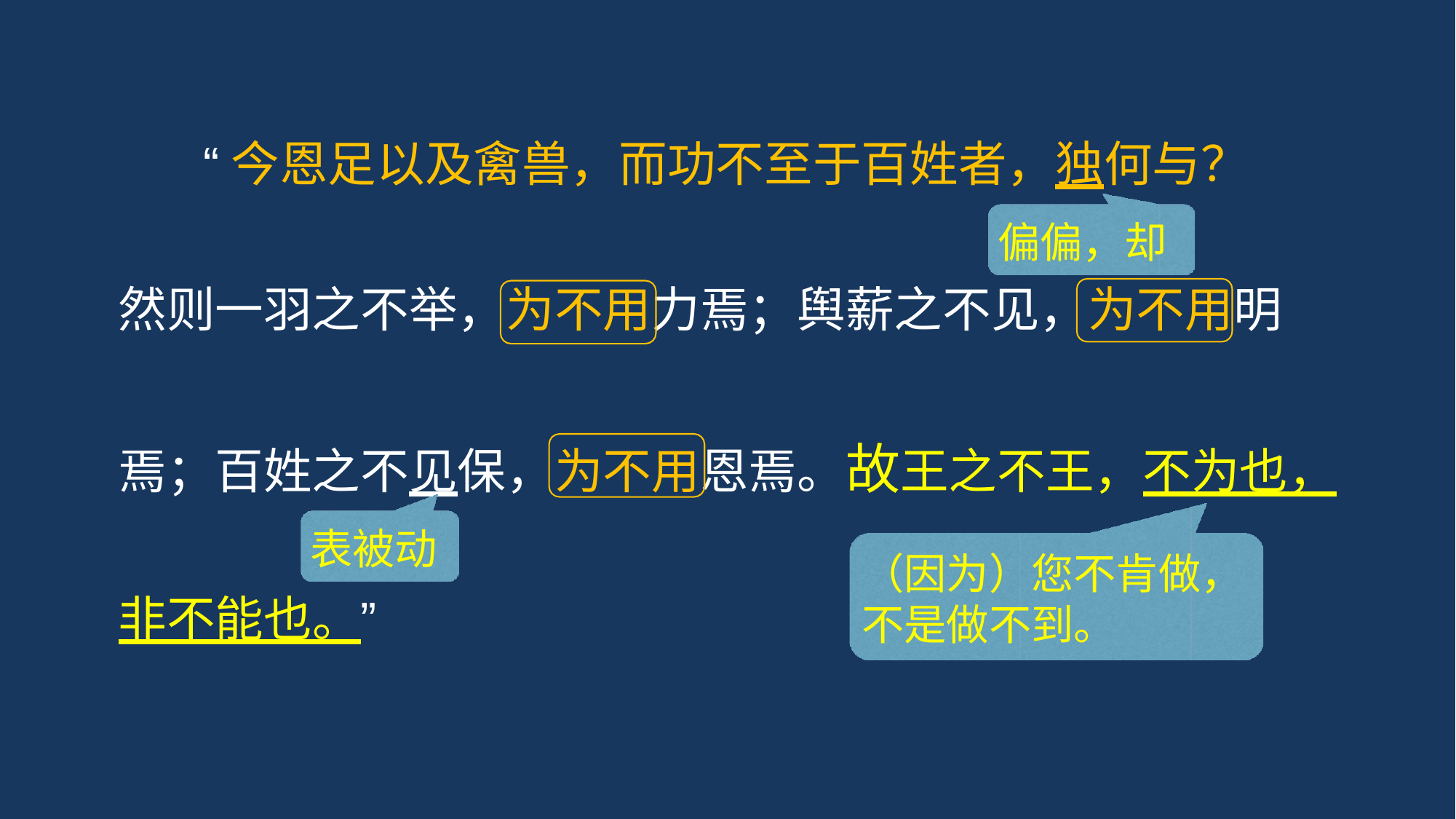

# “今恩足以及禽兽，而功不至于百姓者，独何与？

偏偏，却
然则一羽之不举，为不用力焉；舆薪之不见，为不用明

焉；百姓之不见保，为不用恩焉。故王之不王，不为也，

表被动
非不能也。”
（因为）您不肯做， 不是做不到。